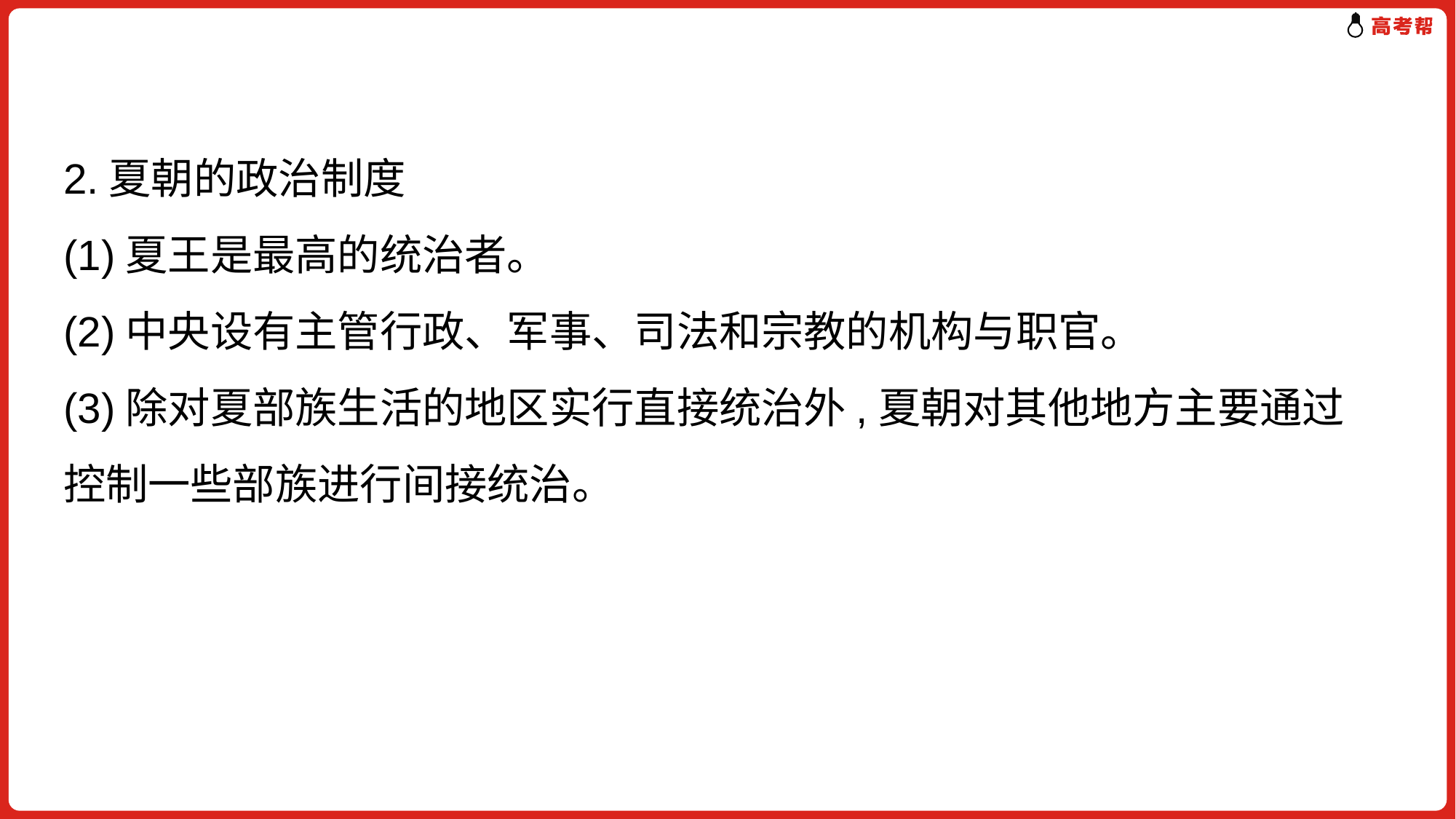

2.夏朝的政治制度
(1)夏王是最高的统治者。
(2)中央设有主管行政、军事、司法和宗教的机构与职官。
(3)除对夏部族生活的地区实行直接统治外,夏朝对其他地方主要通过
控制一些部族进行间接统治。